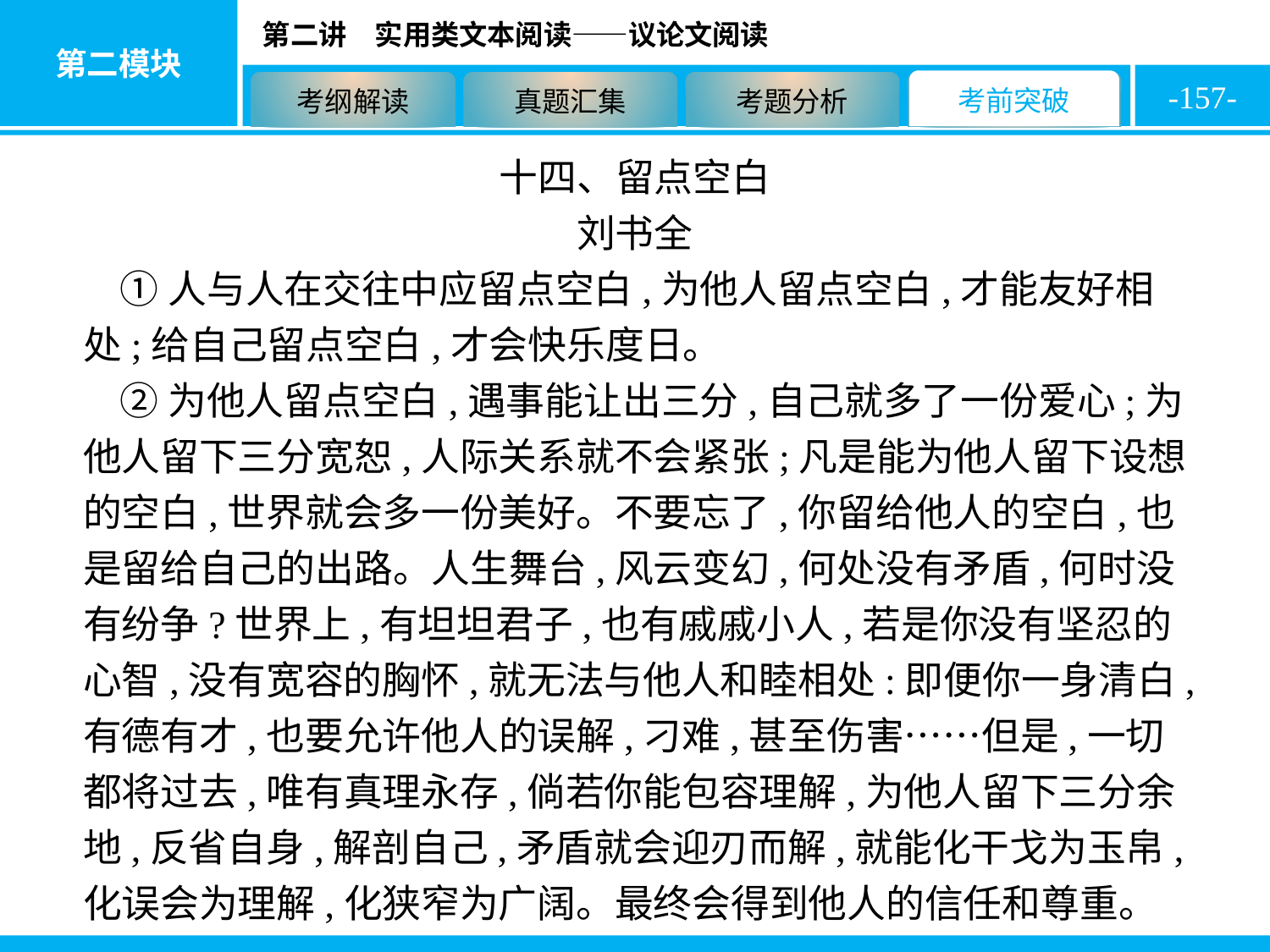

-157-
十四、留点空白
刘书全
①人与人在交往中应留点空白,为他人留点空白,才能友好相处;给自己留点空白,才会快乐度日。
②为他人留点空白,遇事能让出三分,自己就多了一份爱心;为他人留下三分宽恕,人际关系就不会紧张;凡是能为他人留下设想的空白,世界就会多一份美好。不要忘了,你留给他人的空白,也是留给自己的出路。人生舞台,风云变幻,何处没有矛盾,何时没有纷争?世界上,有坦坦君子,也有戚戚小人,若是你没有坚忍的心智,没有宽容的胸怀,就无法与他人和睦相处:即便你一身清白,有德有才,也要允许他人的误解,刁难,甚至伤害……但是,一切都将过去,唯有真理永存,倘若你能包容理解,为他人留下三分余地,反省自身,解剖自己,矛盾就会迎刃而解,就能化干戈为玉帛,化误会为理解,化狭窄为广阔。最终会得到他人的信任和尊重。